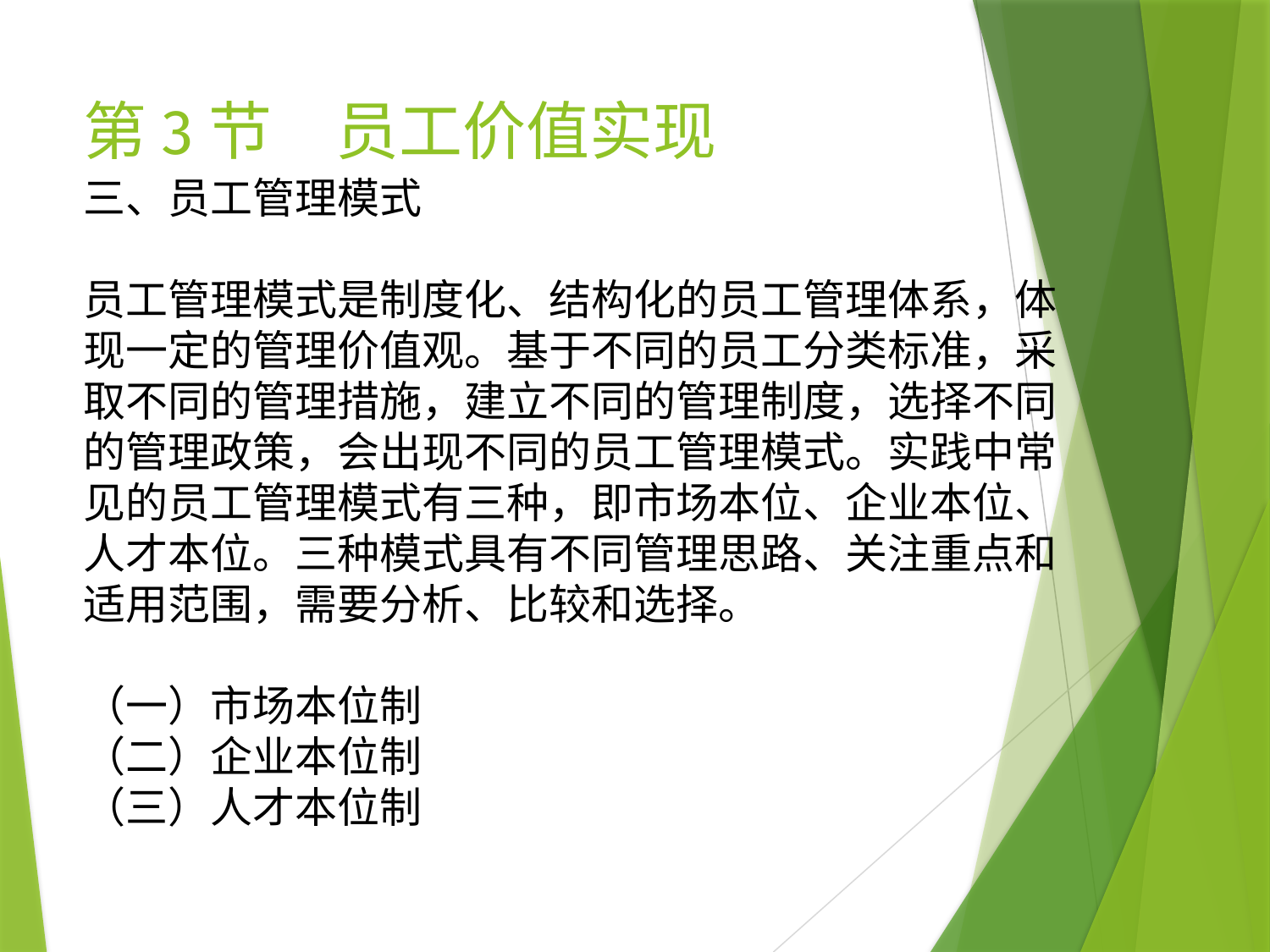

# 第3节　员工价值实现
三、员工管理模式

员工管理模式是制度化、结构化的员工管理体系，体现一定的管理价值观。基于不同的员工分类标准，采取不同的管理措施，建立不同的管理制度，选择不同的管理政策，会出现不同的员工管理模式。实践中常见的员工管理模式有三种，即市场本位、企业本位、人才本位。三种模式具有不同管理思路、关注重点和适用范围，需要分析、比较和选择。

（一）市场本位制
（二）企业本位制
（三）人才本位制